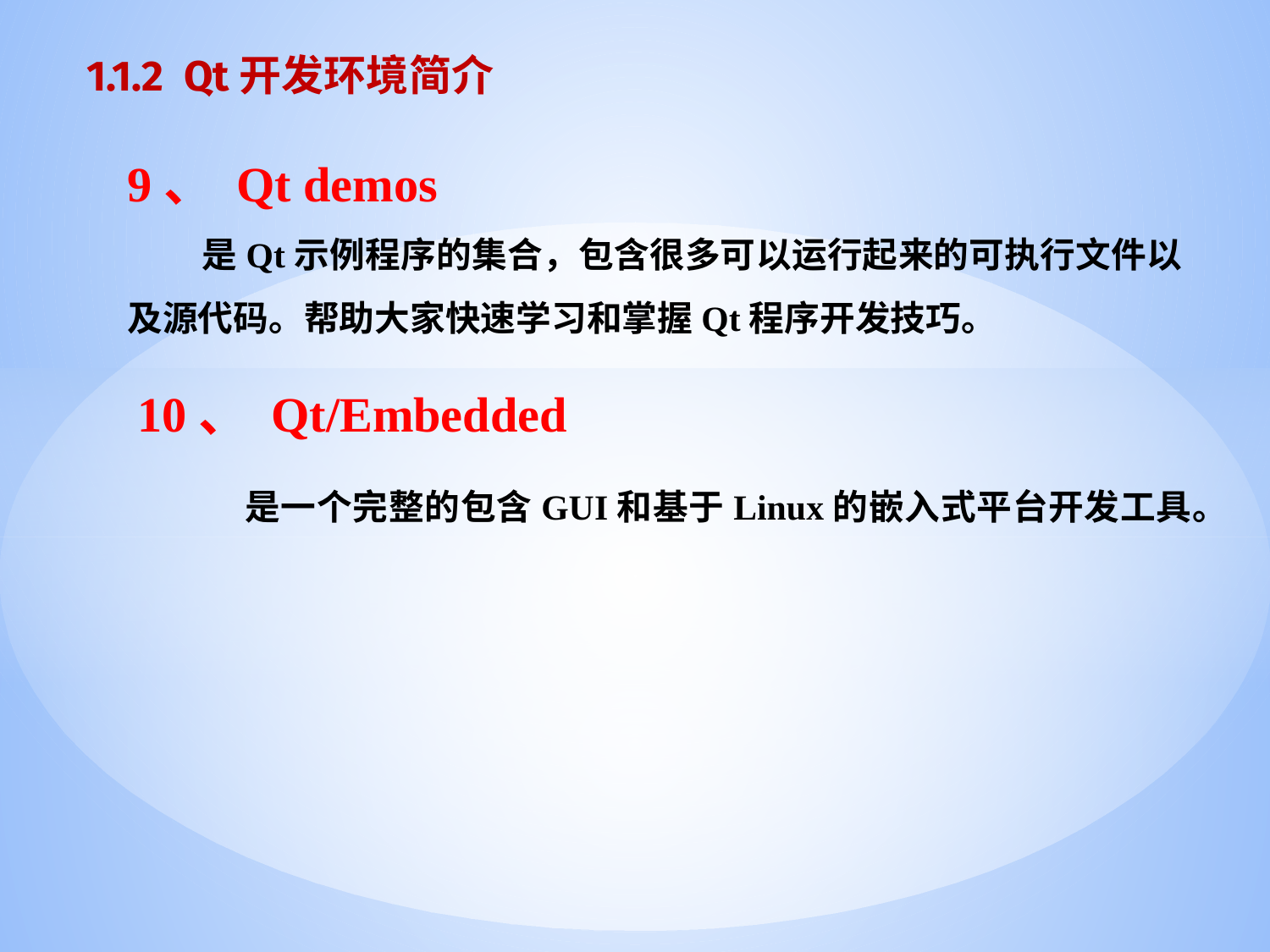

1.1.2  Qt开发环境简介
9、 Qt demos
        是Qt示例程序的集合，包含很多可以运行起来的可执行文件以及源代码。帮助大家快速学习和掌握Qt程序开发技巧。
10、 Qt/Embedded
        是一个完整的包含GUI和基于Linux的嵌入式平台开发工具。